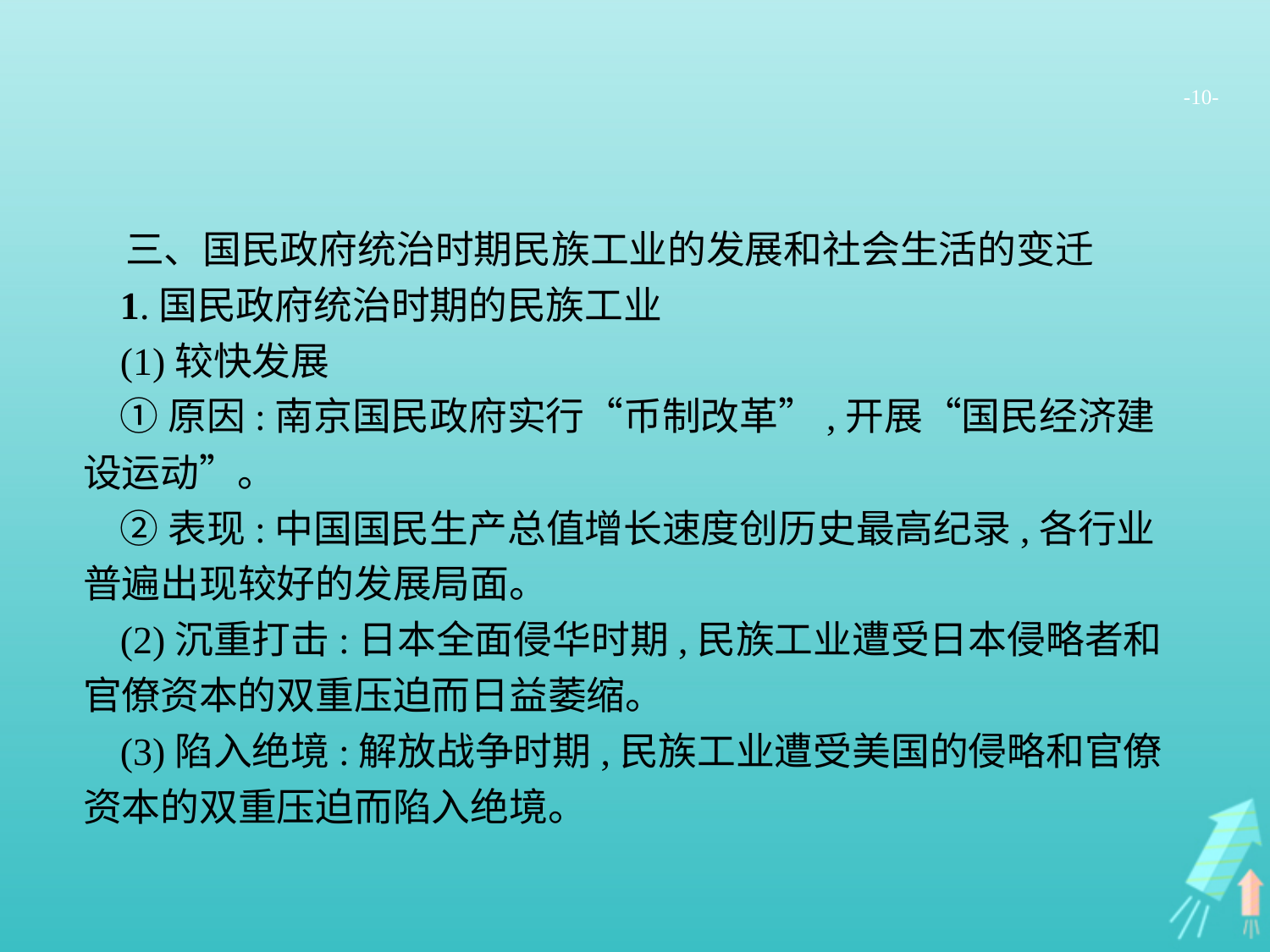

-10-
三、国民政府统治时期民族工业的发展和社会生活的变迁
1.国民政府统治时期的民族工业
(1)较快发展
①原因:南京国民政府实行“币制改革”,开展“国民经济建设运动”。
②表现:中国国民生产总值增长速度创历史最高纪录,各行业普遍出现较好的发展局面。
(2)沉重打击:日本全面侵华时期,民族工业遭受日本侵略者和官僚资本的双重压迫而日益萎缩。
(3)陷入绝境:解放战争时期,民族工业遭受美国的侵略和官僚资本的双重压迫而陷入绝境。